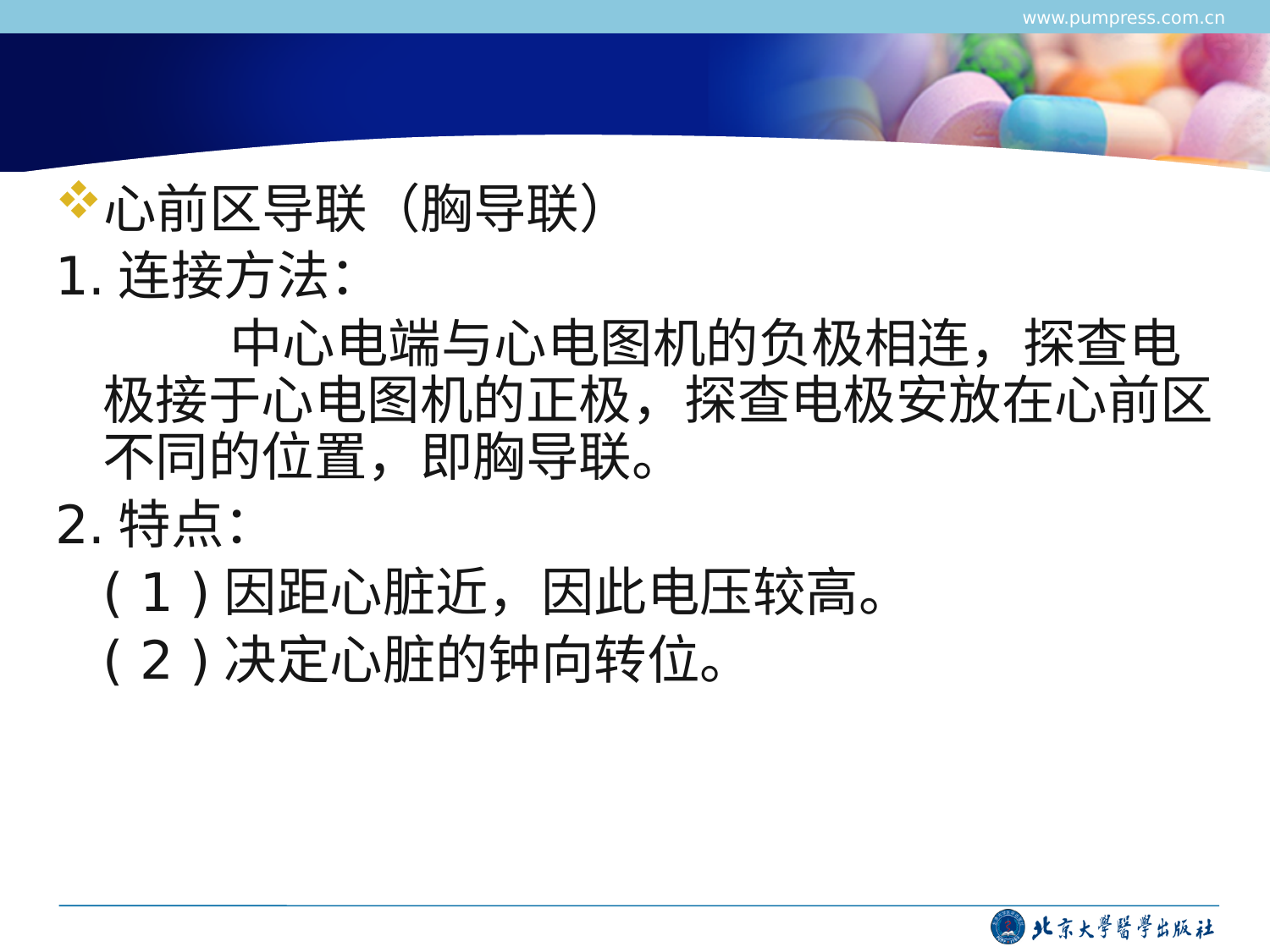

www.pumpress.com.cn
#
心前区导联（胸导联）
1.连接方法：
		中心电端与心电图机的负极相连，探查电极接于心电图机的正极，探查电极安放在心前区不同的位置，即胸导联。
2.特点：
	( 1 )因距心脏近，因此电压较高。
	( 2 )决定心脏的钟向转位。